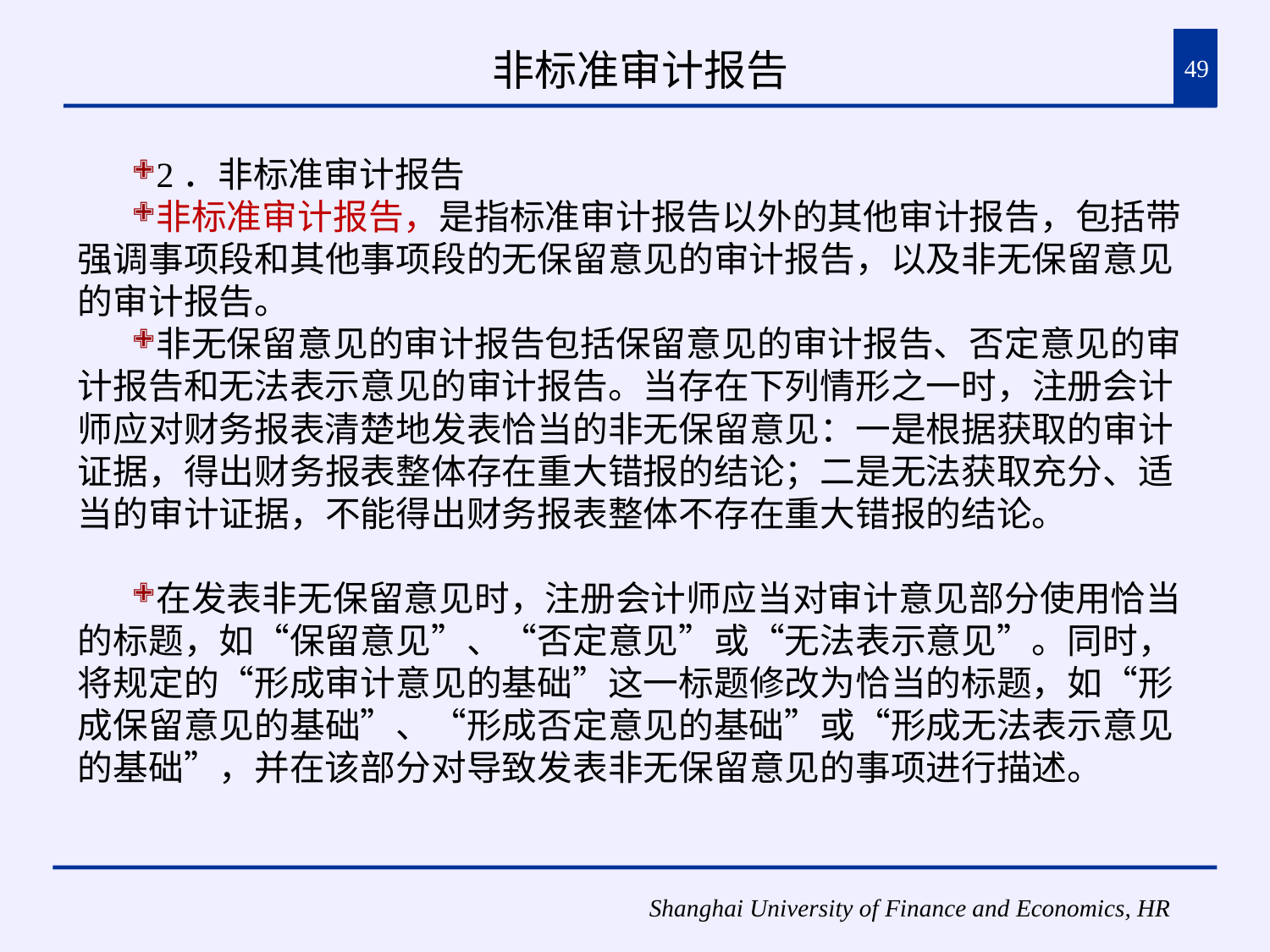

# 非标准审计报告
49
2．非标准审计报告
非标准审计报告，是指标准审计报告以外的其他审计报告，包括带强调事项段和其他事项段的无保留意见的审计报告，以及非无保留意见的审计报告。
非无保留意见的审计报告包括保留意见的审计报告、否定意见的审计报告和无法表示意见的审计报告。当存在下列情形之一时，注册会计师应对财务报表清楚地发表恰当的非无保留意见：一是根据获取的审计证据，得出财务报表整体存在重大错报的结论；二是无法获取充分、适当的审计证据，不能得出财务报表整体不存在重大错报的结论。

在发表非无保留意见时，注册会计师应当对审计意见部分使用恰当的标题，如“保留意见”、“否定意见”或“无法表示意见”。同时，将规定的“形成审计意见的基础”这一标题修改为恰当的标题，如“形成保留意见的基础”、“形成否定意见的基础”或“形成无法表示意见的基础”，并在该部分对导致发表非无保留意见的事项进行描述。